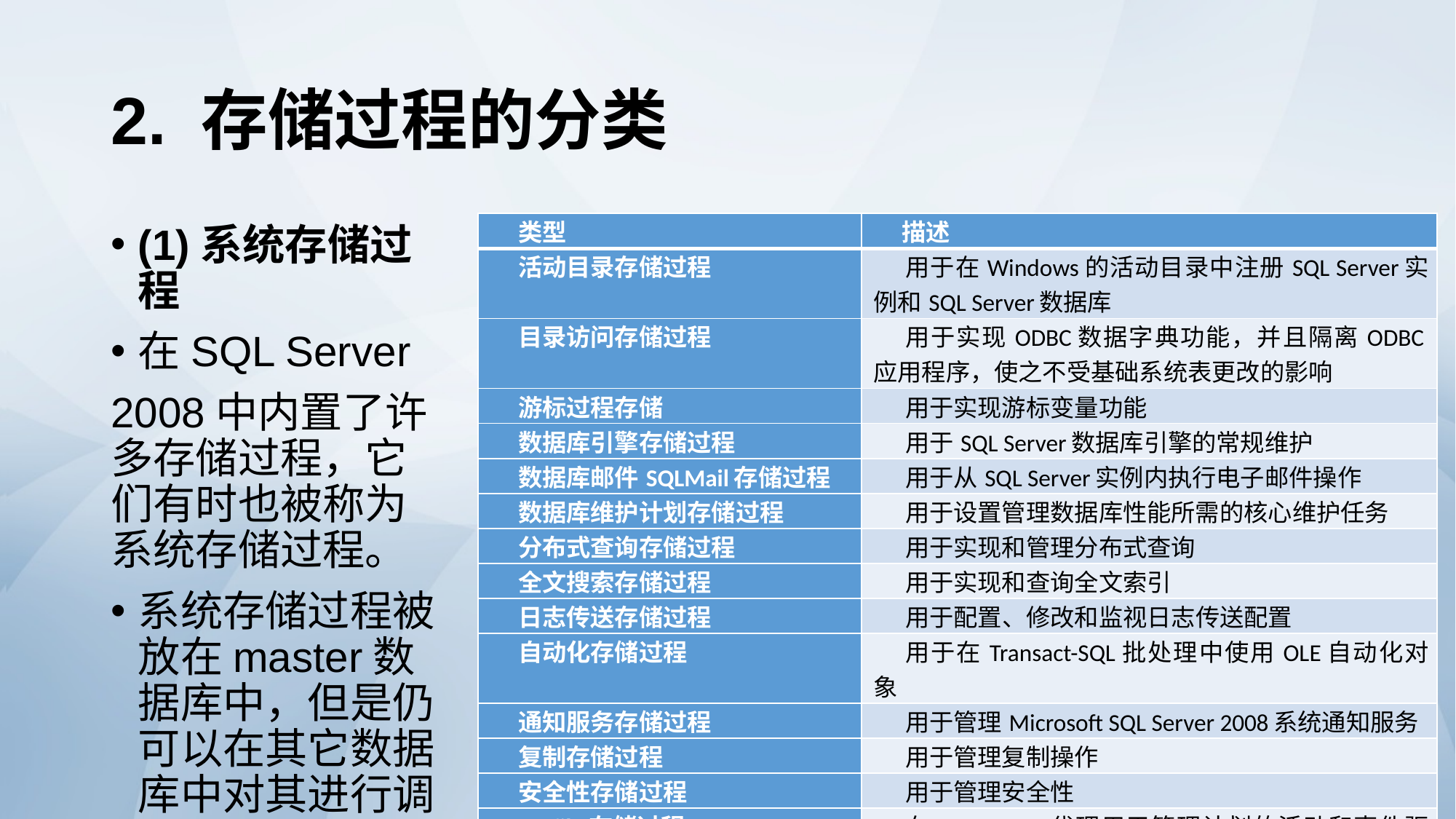

# 2. 存储过程的分类
| 类型 | 描述 |
| --- | --- |
| 活动目录存储过程 | 用于在Windows的活动目录中注册SQL Server实例和SQL Server数据库 |
| 目录访问存储过程 | 用于实现ODBC数据字典功能，并且隔离ODBC应用程序，使之不受基础系统表更改的影响 |
| 游标过程存储 | 用于实现游标变量功能 |
| 数据库引擎存储过程 | 用于SQL Server数据库引擎的常规维护 |
| 数据库邮件SQLMail存储过程 | 用于从SQL Server实例内执行电子邮件操作 |
| 数据库维护计划存储过程 | 用于设置管理数据库性能所需的核心维护任务 |
| 分布式查询存储过程 | 用于实现和管理分布式查询 |
| 全文搜索存储过程 | 用于实现和查询全文索引 |
| 日志传送存储过程 | 用于配置、修改和监视日志传送配置 |
| 自动化存储过程 | 用于在Transact-SQL批处理中使用OLE自动化对象 |
| 通知服务存储过程 | 用于管理Microsoft SQL Server 2008系统通知服务 |
| 复制存储过程 | 用于管理复制操作 |
| 安全性存储过程 | 用于管理安全性 |
| Porfile存储过程 | 在SQL Server代理用于管理计划的活动和事件驱动活动 |
| Web任务存储过程 | 用于创建网页 |
| XML存储过程 | 用于XML文本管理 |
(1)系统存储过程
在SQL Server
2008中内置了许多存储过程，它们有时也被称为系统存储过程。
系统存储过程被放在master数据库中，但是仍可以在其它数据库中对其进行调用